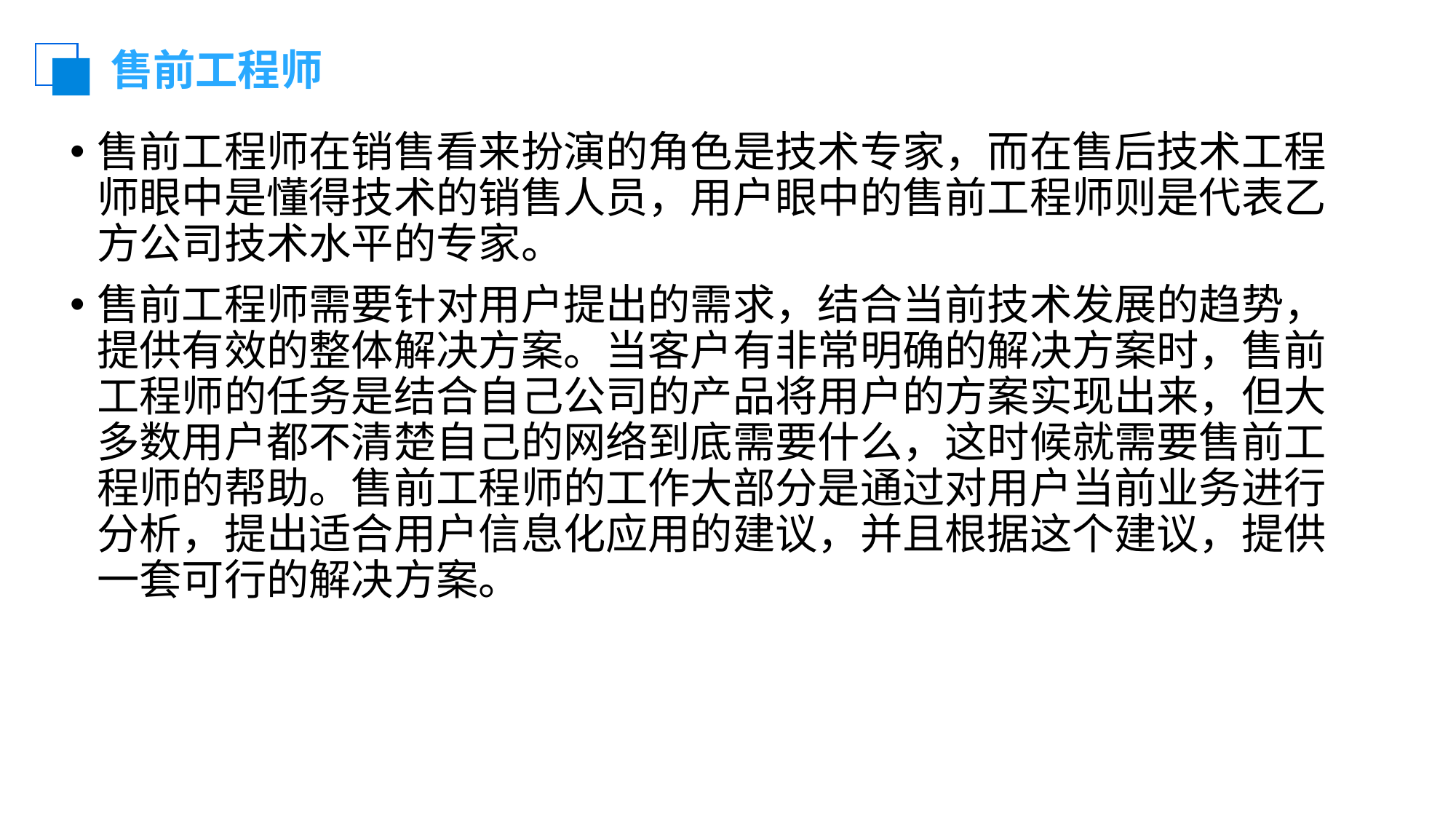

# 售前工程师
售前工程师在销售看来扮演的角色是技术专家，而在售后技术工程师眼中是懂得技术的销售人员，用户眼中的售前工程师则是代表乙方公司技术水平的专家。
售前工程师需要针对用户提出的需求，结合当前技术发展的趋势，提供有效的整体解决方案。当客户有非常明确的解决方案时，售前工程师的任务是结合自己公司的产品将用户的方案实现出来，但大多数用户都不清楚自己的网络到底需要什么，这时候就需要售前工程师的帮助。售前工程师的工作大部分是通过对用户当前业务进行分析，提出适合用户信息化应用的建议，并且根据这个建议，提供一套可行的解决方案。